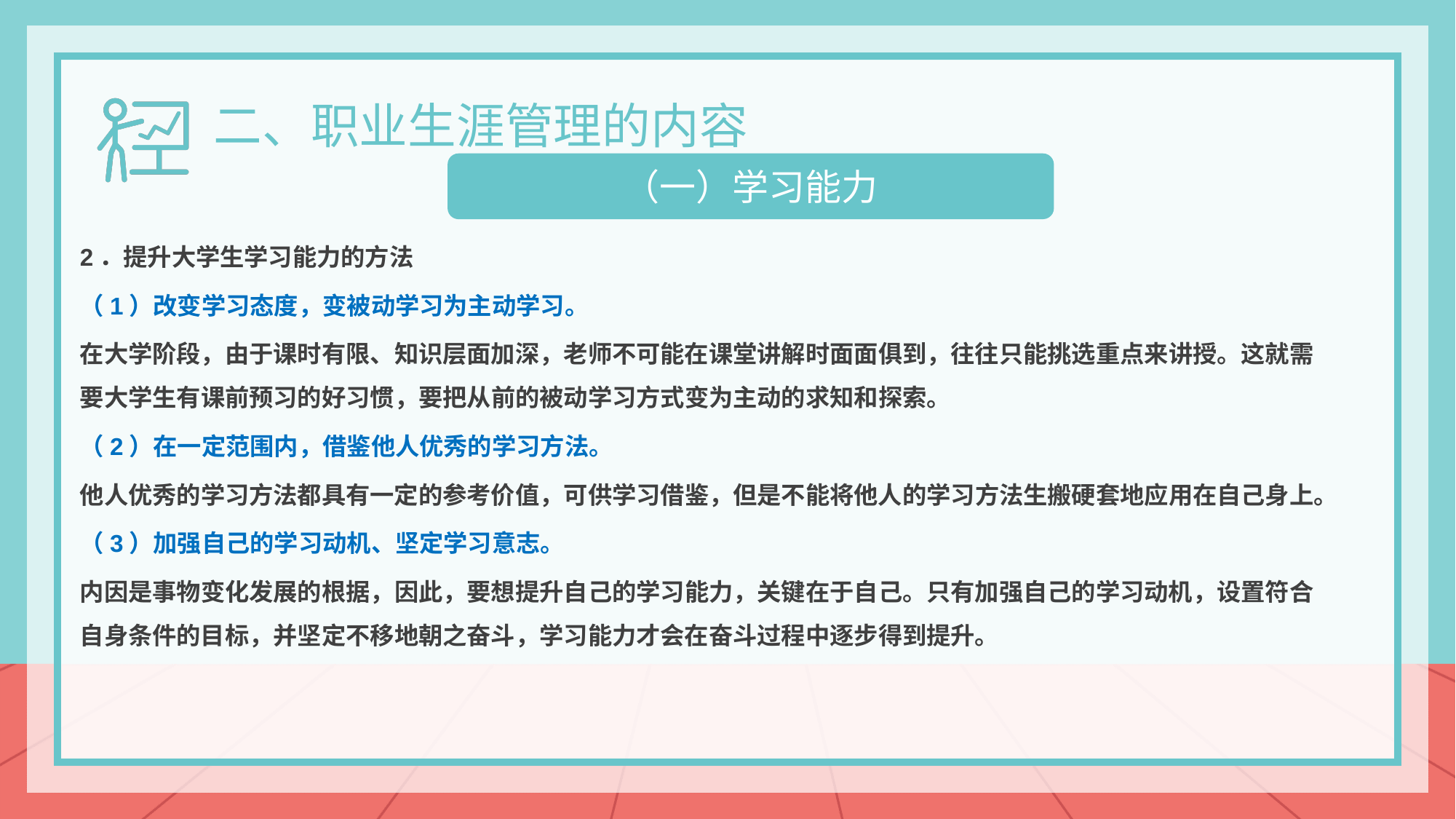

二、职业生涯管理的内容
（一）学习能力
2．提升大学生学习能力的方法
（1）改变学习态度，变被动学习为主动学习。
在大学阶段，由于课时有限、知识层面加深，老师不可能在课堂讲解时面面俱到，往往只能挑选重点来讲授。这就需要大学生有课前预习的好习惯，要把从前的被动学习方式变为主动的求知和探索。
（2）在一定范围内，借鉴他人优秀的学习方法。
他人优秀的学习方法都具有一定的参考价值，可供学习借鉴，但是不能将他人的学习方法生搬硬套地应用在自己身上。
（3）加强自己的学习动机、坚定学习意志。
内因是事物变化发展的根据，因此，要想提升自己的学习能力，关键在于自己。只有加强自己的学习动机，设置符合自身条件的目标，并坚定不移地朝之奋斗，学习能力才会在奋斗过程中逐步得到提升。